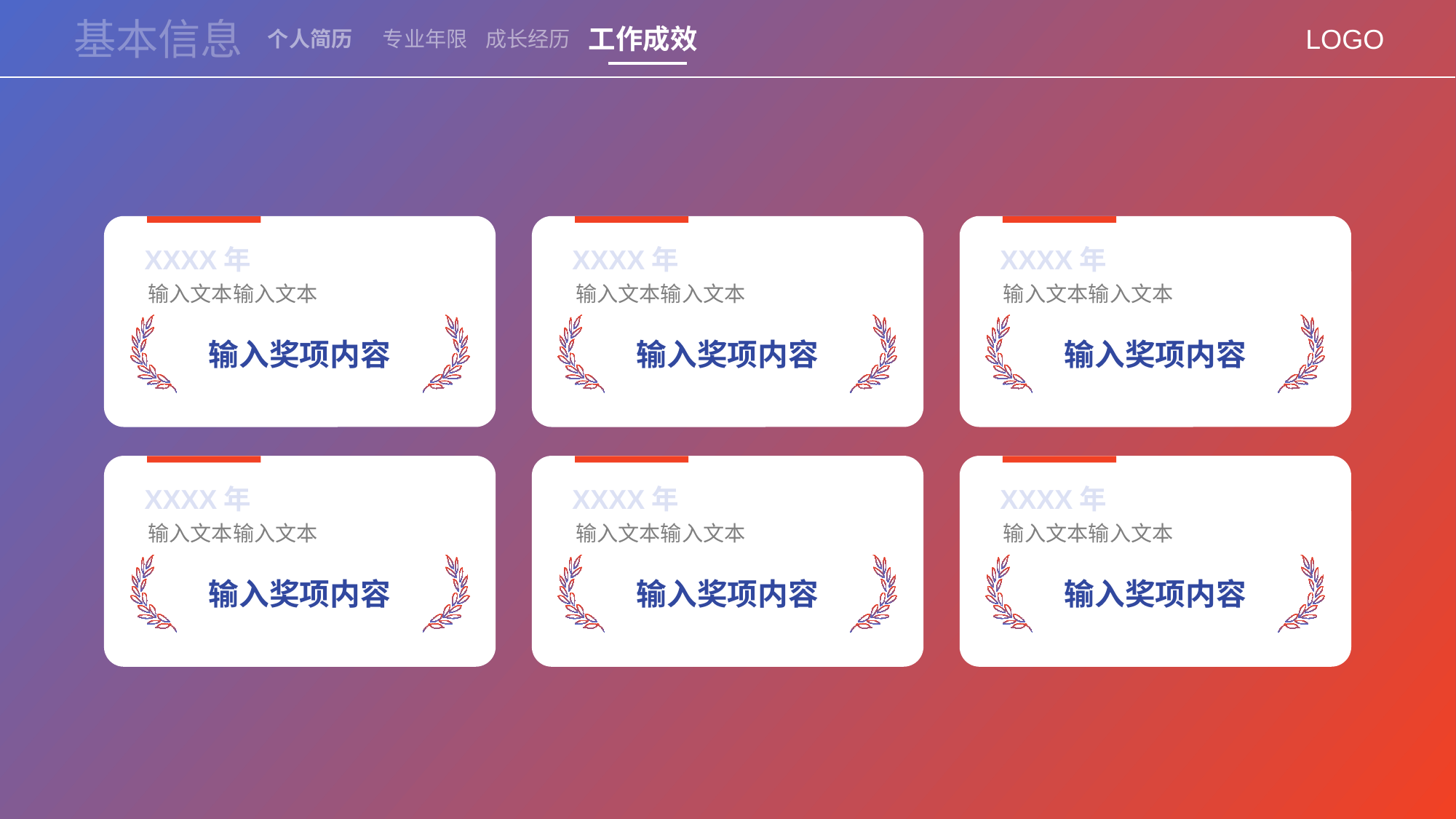

基本信息
工作成效
LOGO
个人简历
专业年限
成长经历

XXXX年
输入文本输入文本

输入奖项内容

XXXX年
输入文本输入文本

输入奖项内容

XXXX年
输入文本输入文本

输入奖项内容

XXXX年
输入文本输入文本

输入奖项内容

XXXX年
输入文本输入文本

输入奖项内容

XXXX年
输入文本输入文本

输入奖项内容